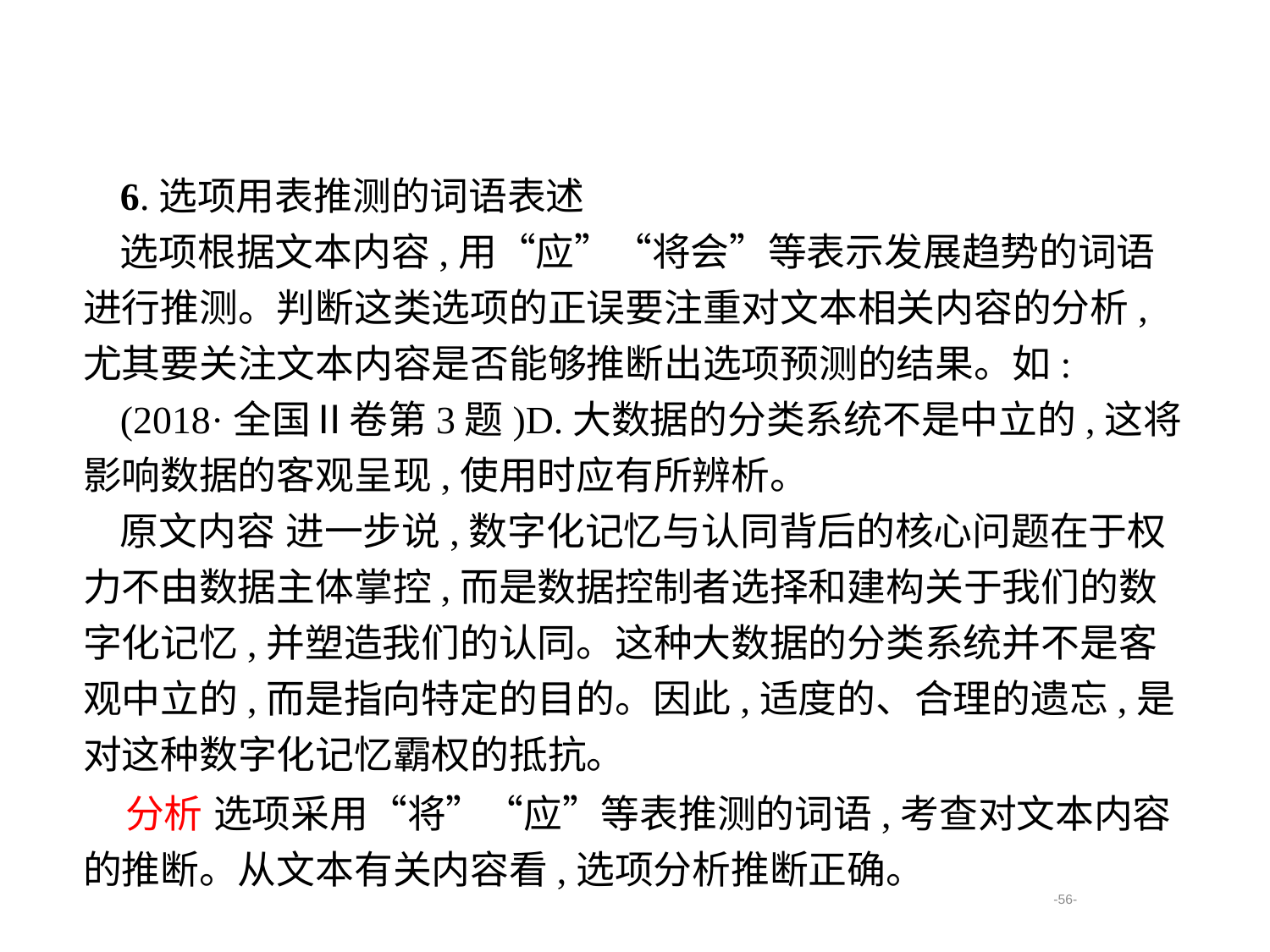

6.选项用表推测的词语表述
选项根据文本内容,用“应”“将会”等表示发展趋势的词语进行推测。判断这类选项的正误要注重对文本相关内容的分析,尤其要关注文本内容是否能够推断出选项预测的结果。如:
(2018·全国Ⅱ卷第3题)D.大数据的分类系统不是中立的,这将影响数据的客观呈现,使用时应有所辨析。
原文内容 进一步说,数字化记忆与认同背后的核心问题在于权力不由数据主体掌控,而是数据控制者选择和建构关于我们的数字化记忆,并塑造我们的认同。这种大数据的分类系统并不是客观中立的,而是指向特定的目的。因此,适度的、合理的遗忘,是对这种数字化记忆霸权的抵抗。
分析 选项采用“将”“应”等表推测的词语,考查对文本内容的推断。从文本有关内容看,选项分析推断正确。
-56-